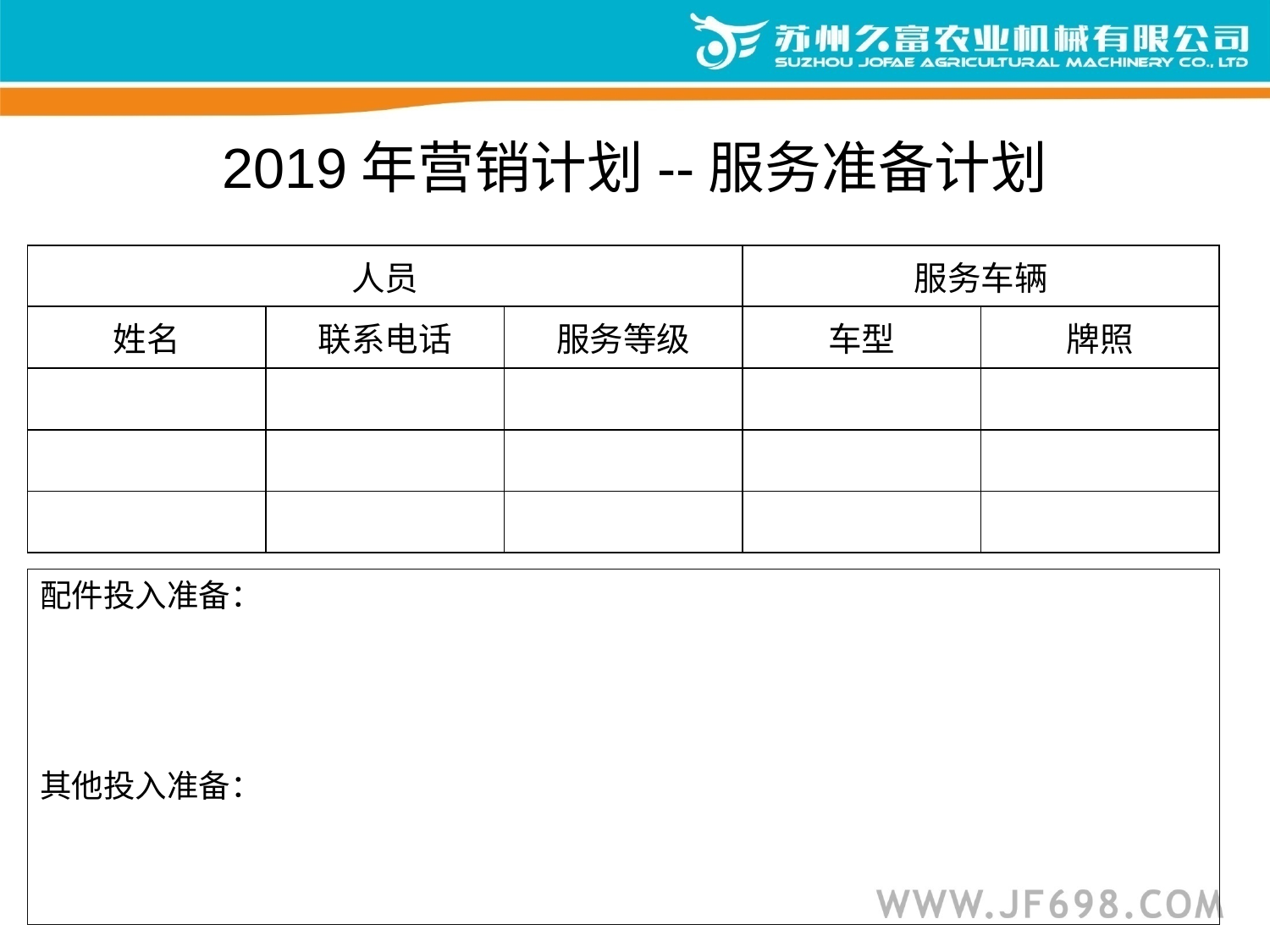

# 2019年营销计划--服务准备计划
| 人员 |  |  | 服务车辆 |  |
| --- | --- | --- | --- | --- |
| 姓名 | 联系电话 | 服务等级 | 车型 | 牌照 |
|  |  |  |  |  |
|  |  |  |  |  |
|  |  |  |  |  |
配件投入准备：

其他投入准备：